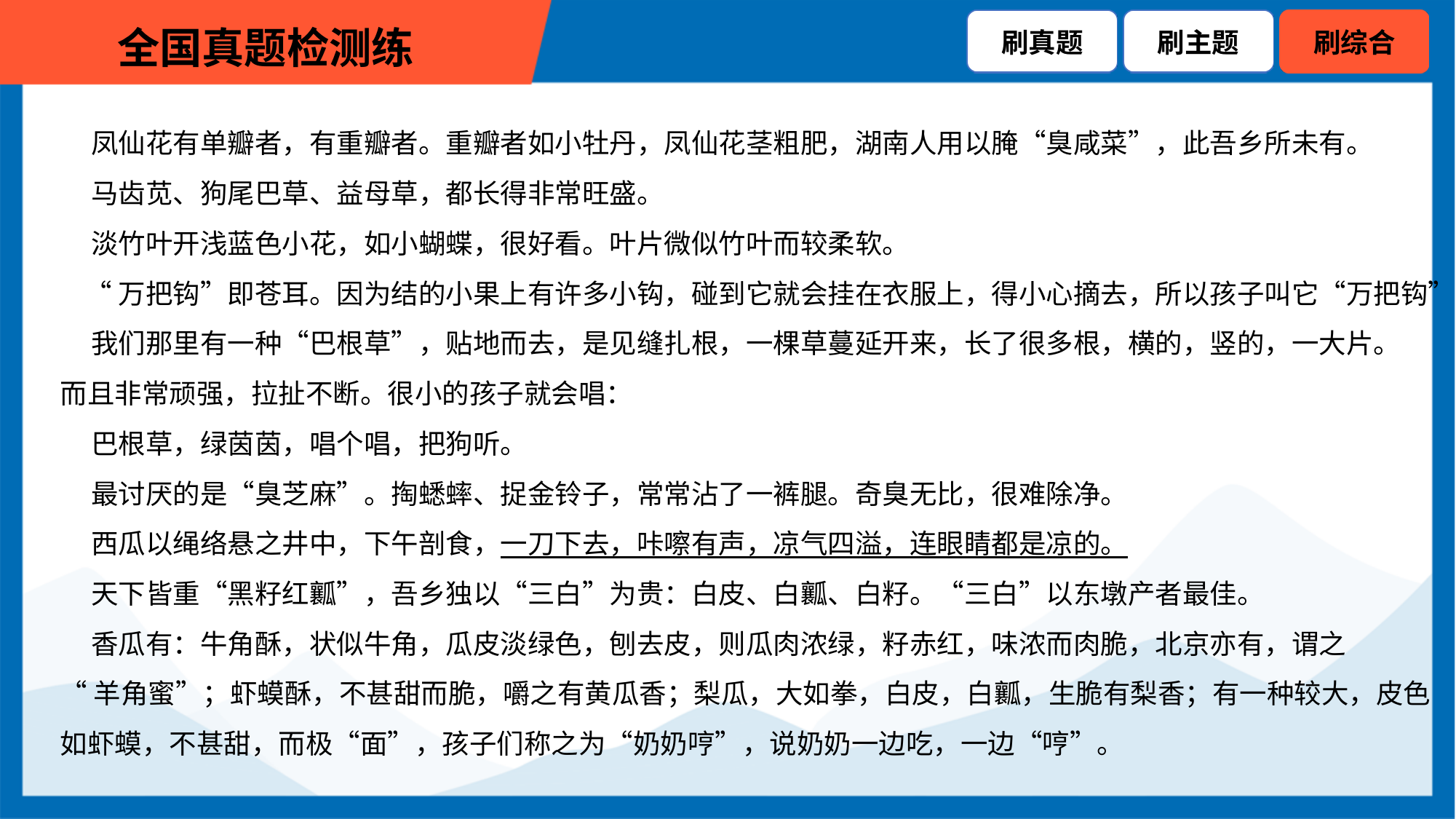

凤仙花有单瓣者，有重瓣者。重瓣者如小牡丹，凤仙花茎粗肥，湖南人用以腌“臭咸菜”，此吾乡所未有。
    马齿苋、狗尾巴草、益母草，都长得非常旺盛。
    淡竹叶开浅蓝色小花，如小蝴蝶，很好看。叶片微似竹叶而较柔软。
    “万把钩”即苍耳。因为结的小果上有许多小钩，碰到它就会挂在衣服上，得小心摘去，所以孩子叫它“万把钩”。
    我们那里有一种“巴根草”，贴地而去，是见缝扎根，一棵草蔓延开来，长了很多根，横的，竖的，一大片。
而且非常顽强，拉扯不断。很小的孩子就会唱：
    巴根草，绿茵茵，唱个唱，把狗听。
    最讨厌的是“臭芝麻”。掏蟋蟀、捉金铃子，常常沾了一裤腿。奇臭无比，很难除净。
    西瓜以绳络悬之井中，下午剖食，一刀下去，咔嚓有声，凉气四溢，连眼睛都是凉的。
    天下皆重“黑籽红瓤”，吾乡独以“三白”为贵：白皮、白瓤、白籽。“三白”以东墩产者最佳。
    香瓜有：牛角酥，状似牛角，瓜皮淡绿色，刨去皮，则瓜肉浓绿，籽赤红，味浓而肉脆，北京亦有，谓之
“羊角蜜”；虾蟆酥，不甚甜而脆，嚼之有黄瓜香；梨瓜，大如拳，白皮，白瓤，生脆有梨香；有一种较大，皮色
如虾蟆，不甚甜，而极“面”，孩子们称之为“奶奶哼”，说奶奶一边吃，一边“哼”。